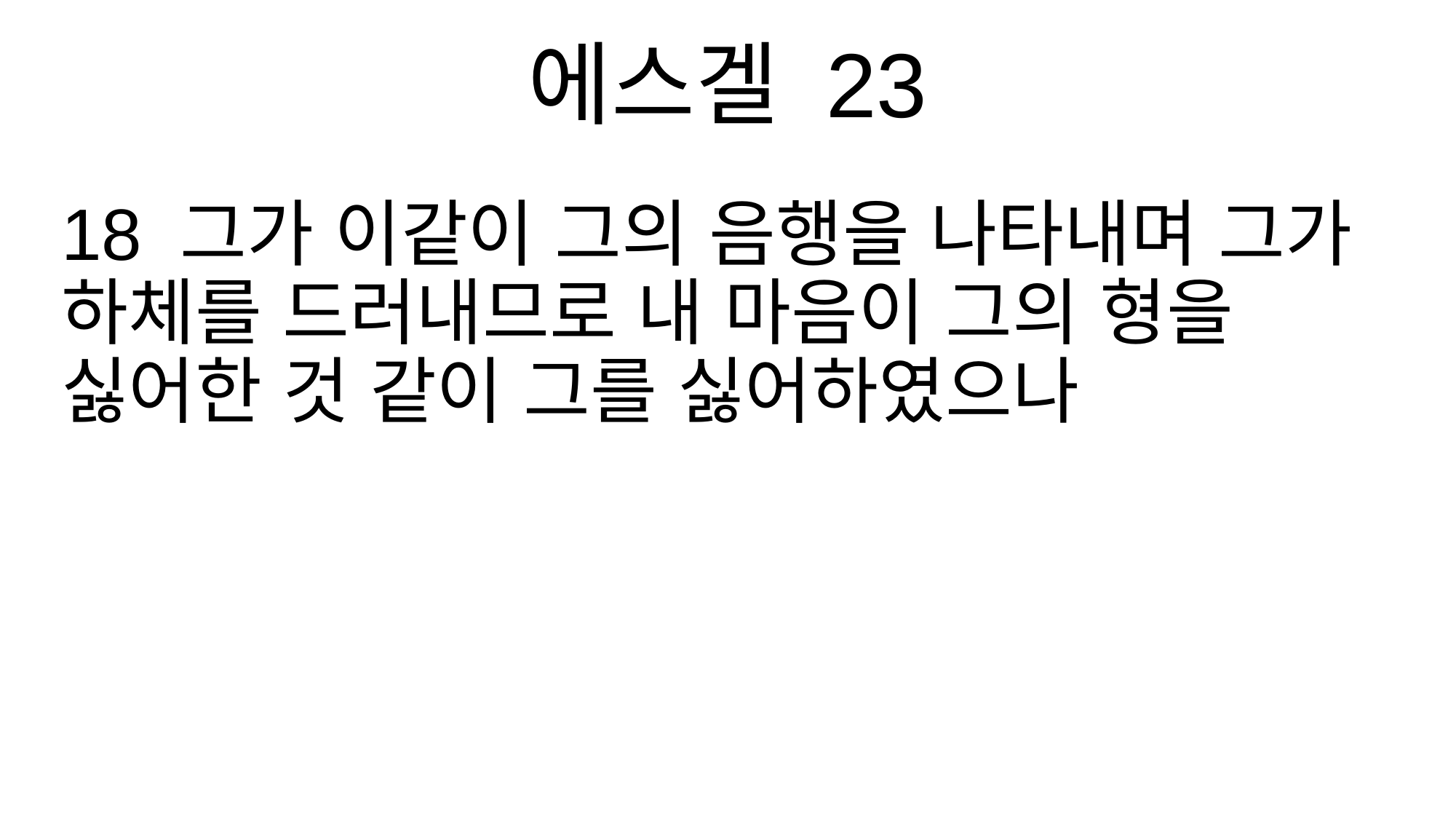

에스겔 23
18 그가 이같이 그의 음행을 나타내며 그가 하체를 드러내므로 내 마음이 그의 형을 싫어한 것 같이 그를 싫어하였으나